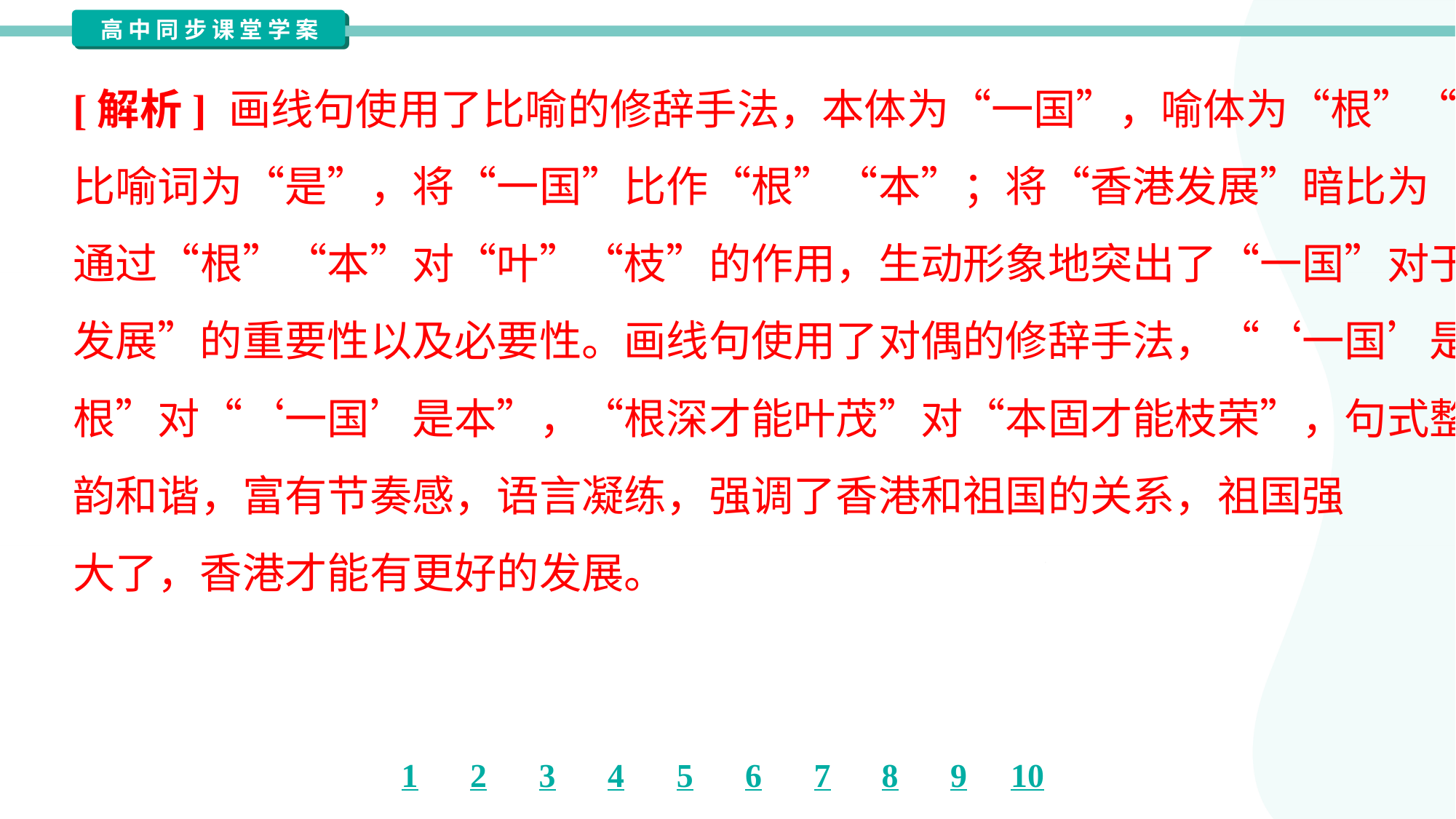

[解析] 画线句使用了比喻的修辞手法，本体为“一国”，喻体为“根”“本”，
比喻词为“是”，将“一国”比作“根”“本”；将“香港发展”暗比为“叶”“枝”。
通过“根”“本”对“叶”“枝”的作用，生动形象地突出了“一国”对于“香港
发展”的重要性以及必要性。画线句使用了对偶的修辞手法，“‘一国’是
根”对“‘一国’是本”，“根深才能叶茂”对“本固才能枝荣”，句式整齐，音
韵和谐，富有节奏感，语言凝练，强调了香港和祖国的关系，祖国强
大了，香港才能有更好的发展。